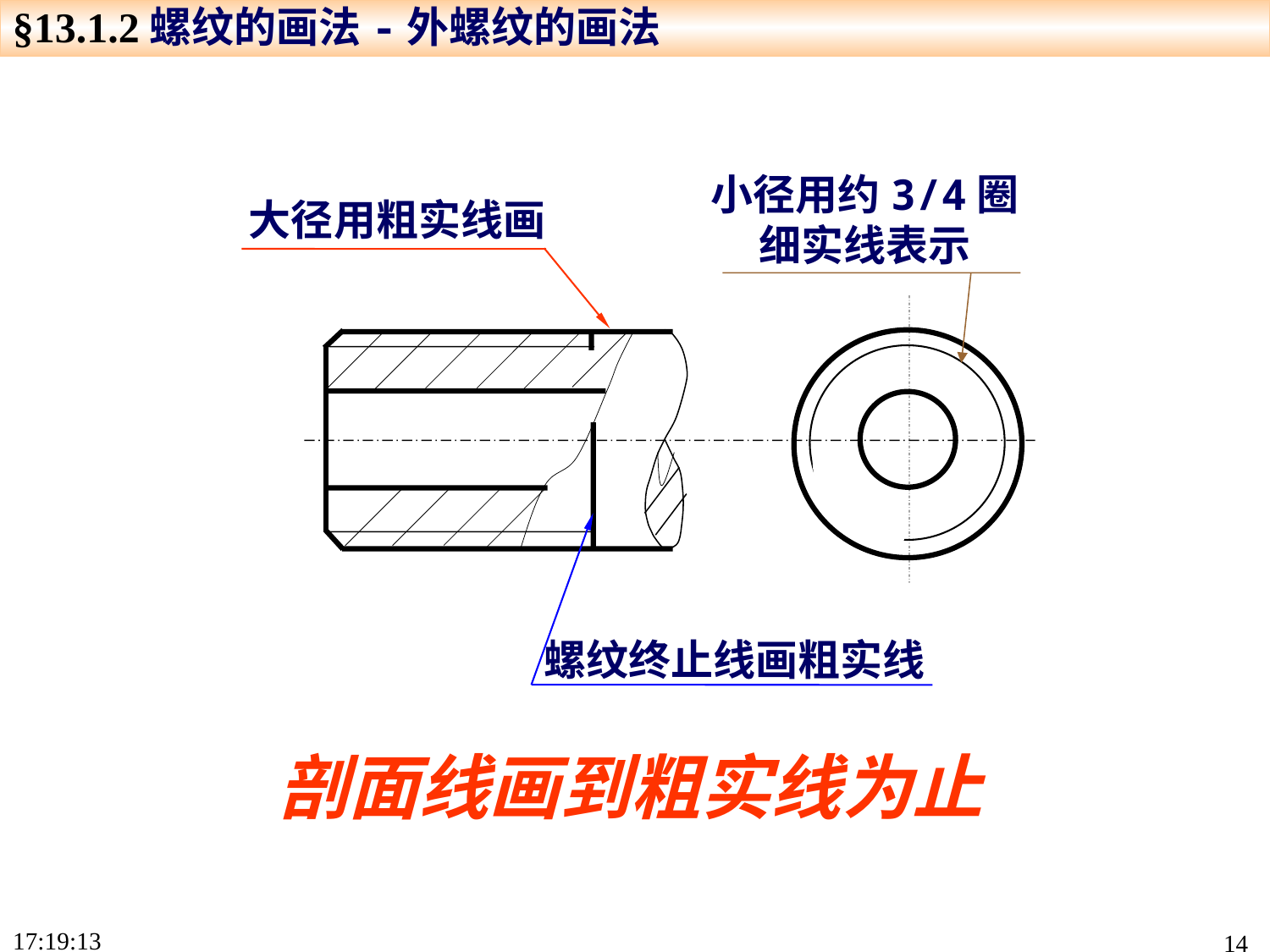

§13.1.2螺纹的画法-外螺纹的画法
大径用粗实线画

小径用约3/4圈细实线表示

螺纹终止线画粗实线

剖面线画到粗实线为止
17:19:13
14